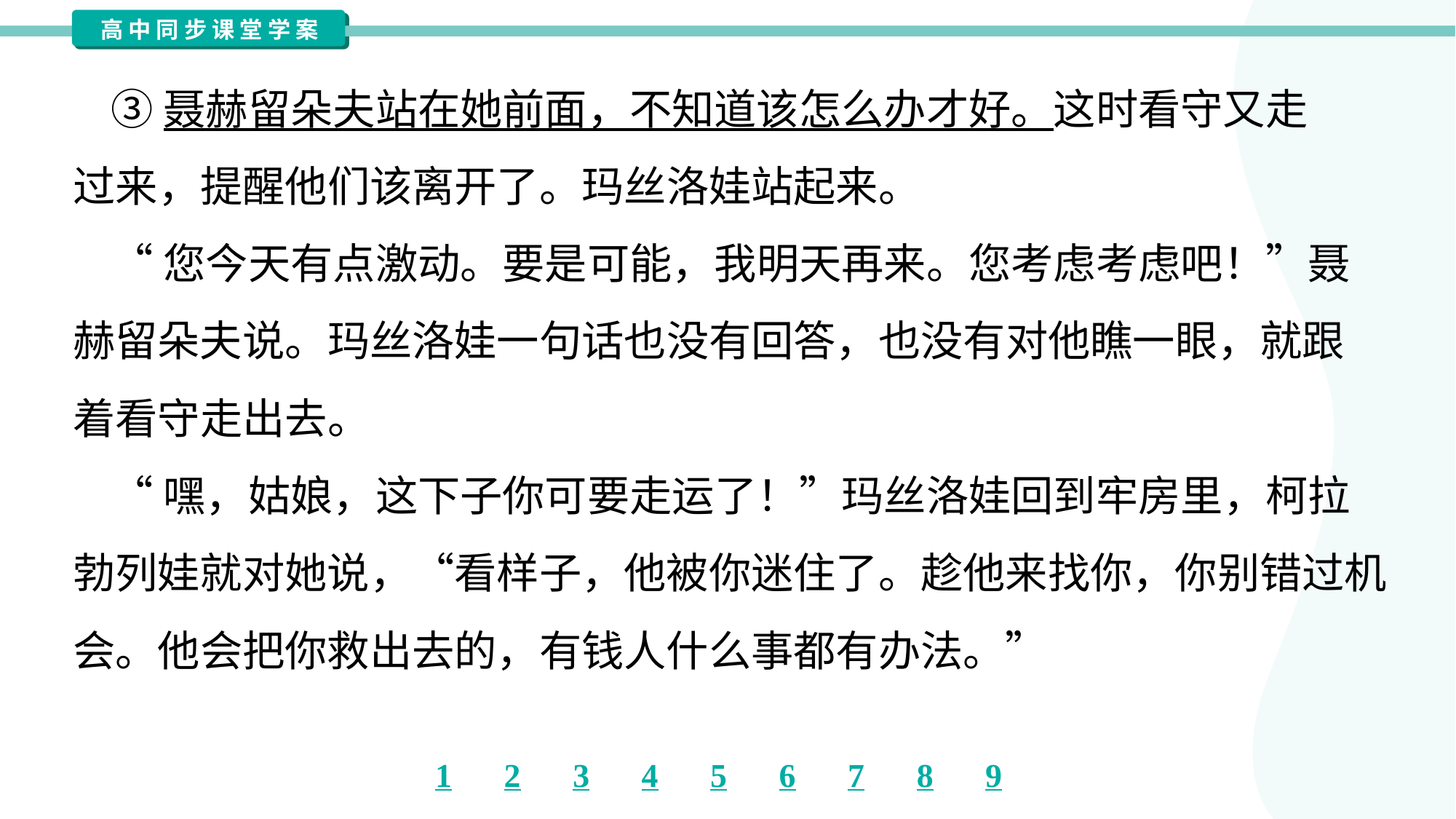

③聂赫留朵夫站在她前面，不知道该怎么办才好。这时看守又走
过来，提醒他们该离开了。玛丝洛娃站起来。
    “您今天有点激动。要是可能，我明天再来。您考虑考虑吧！”聂
赫留朵夫说。玛丝洛娃一句话也没有回答，也没有对他瞧一眼，就跟
着看守走出去。
    “嘿，姑娘，这下子你可要走运了！”玛丝洛娃回到牢房里，柯拉
勃列娃就对她说，“看样子，他被你迷住了。趁他来找你，你别错过机
会。他会把你救出去的，有钱人什么事都有办法。”